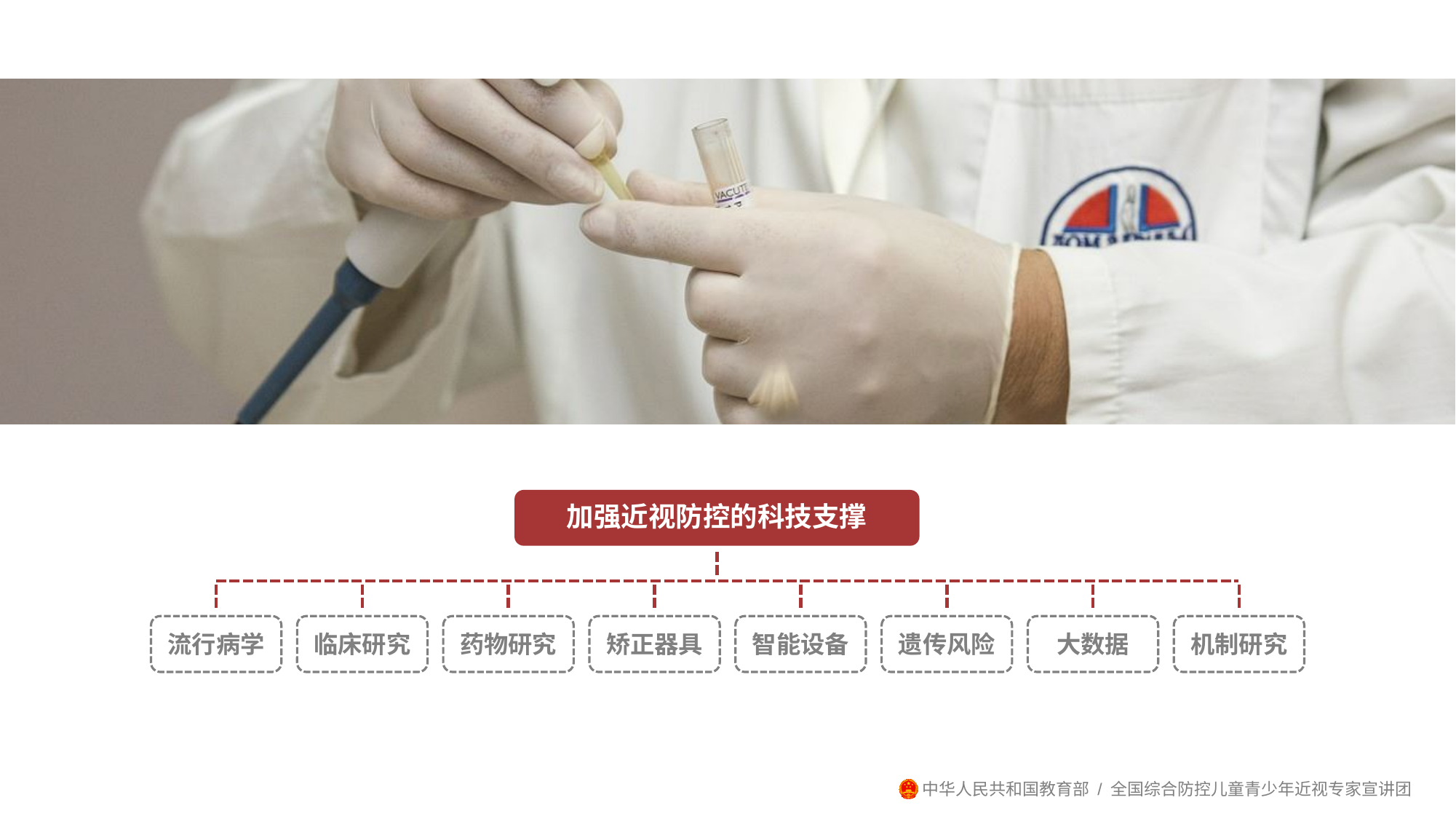

加强近视防控的科技支撑
流行病学
临床研究
药物研究
矫正器具
智能设备
遗传风险
大数据
机制研究